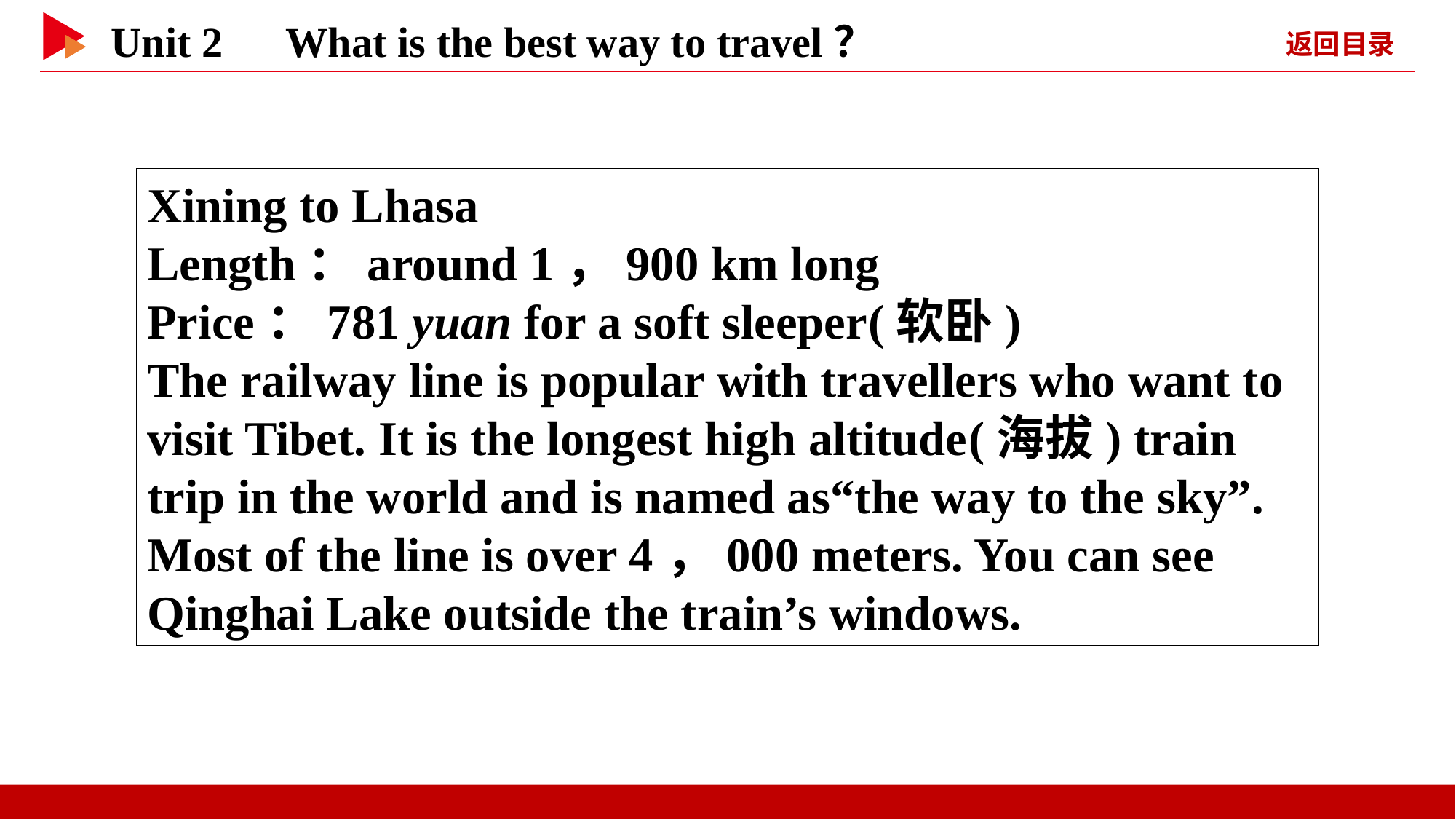

Xining to Lhasa
Length：around 1，900 km long
Price：781 yuan for a soft sleeper(软卧)
The railway line is popular with travellers who want to visit Tibet. It is the longest high altitude(海拔) train trip in the world and is named as“the way to the sky”. Most of the line is over 4，000 meters. You can see Qinghai Lake outside the train’s windows.